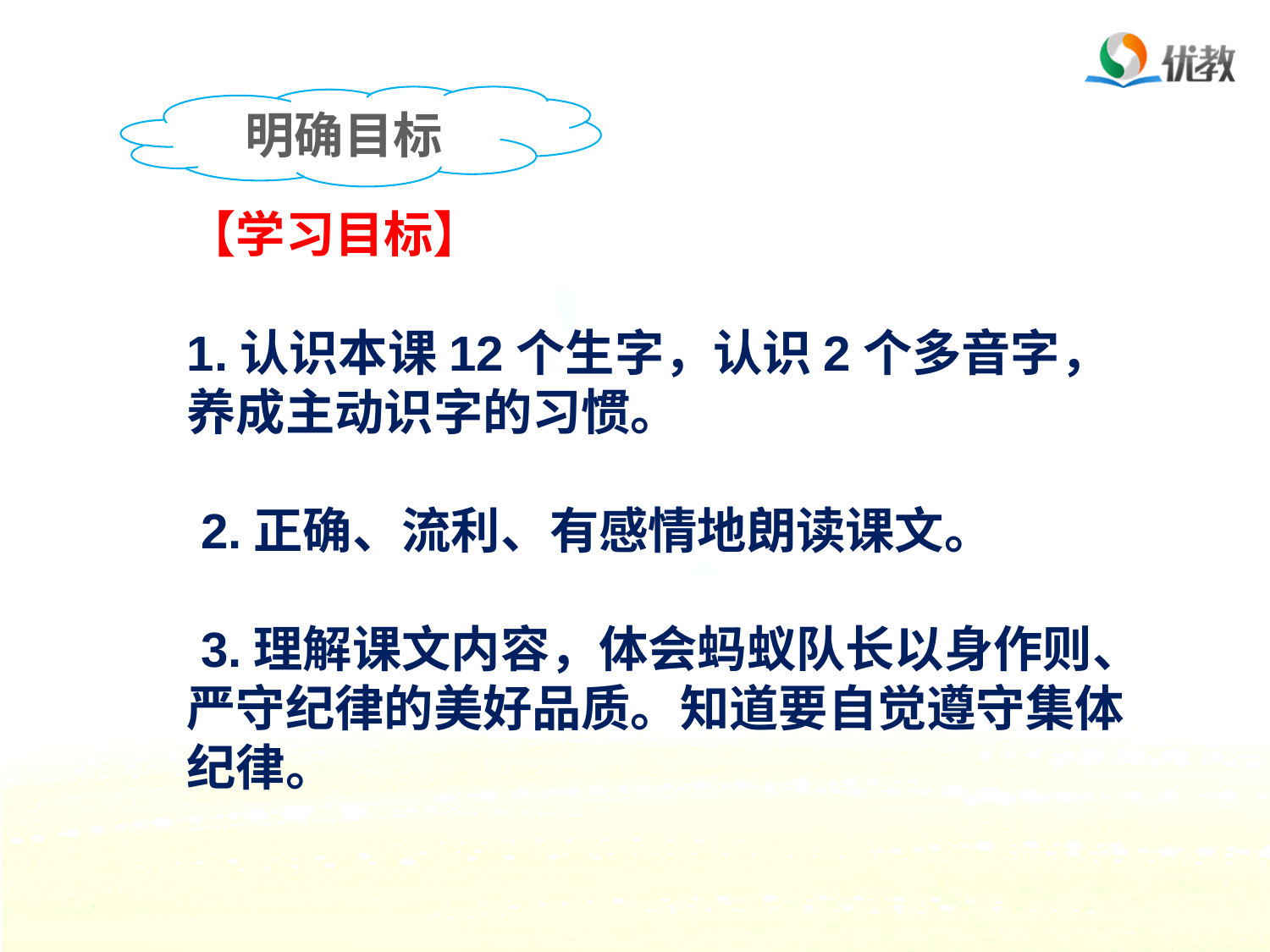

明确目标
【学习目标】

1.认识本课12个生字，认识2个多音字，养成主动识字的习惯。

 2.正确、流利、有感情地朗读课文。

 3.理解课文内容，体会蚂蚁队长以身作则、严守纪律的美好品质。知道要自觉遵守集体纪律。